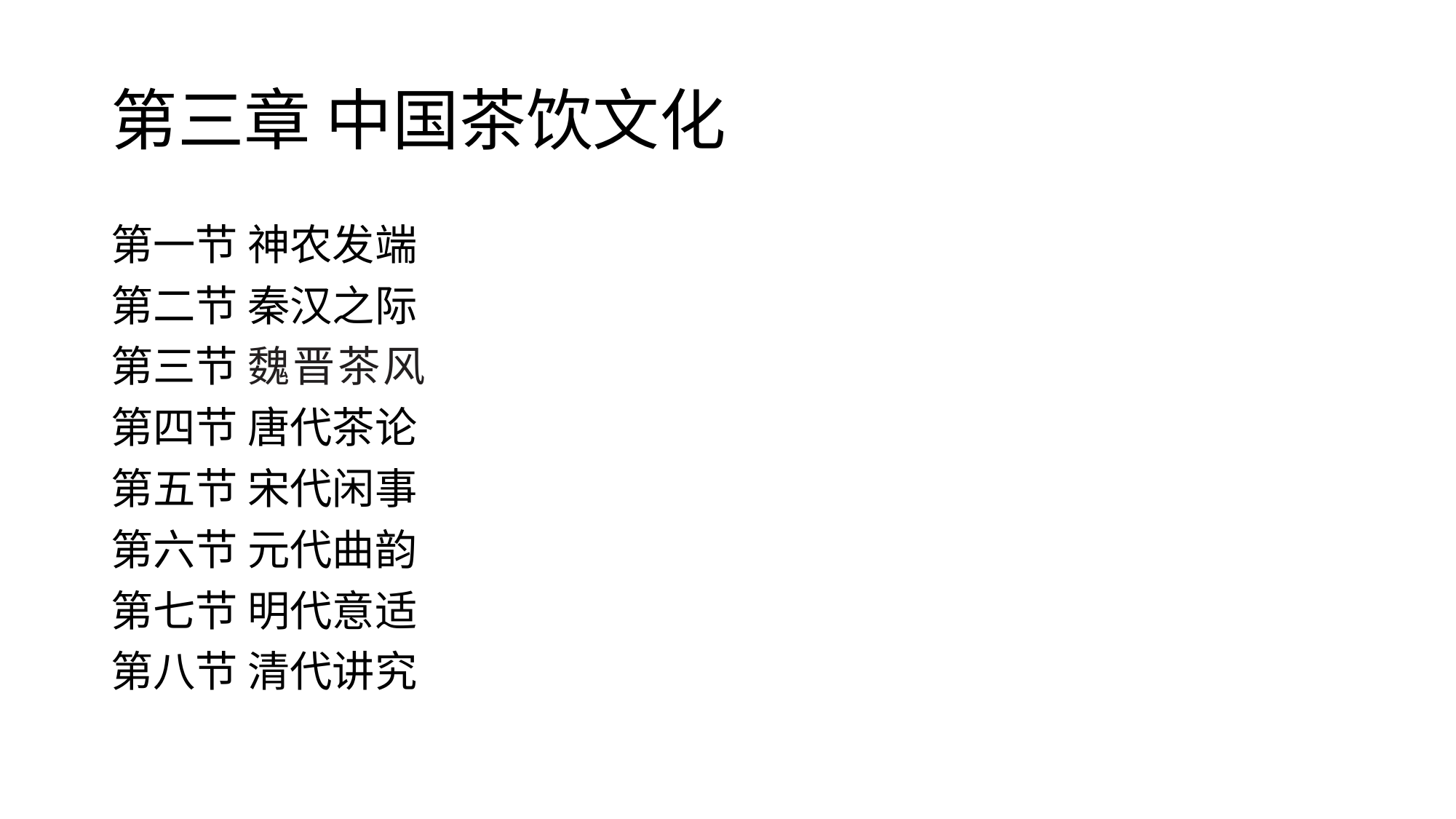

# 第三章 中国茶饮文化
第一节 神农发端
第二节 秦汉之际
第三节 魏晋茶风
第四节 唐代茶论
第五节 宋代闲事
第六节 元代曲韵
第七节 明代意适
第八节 清代讲究